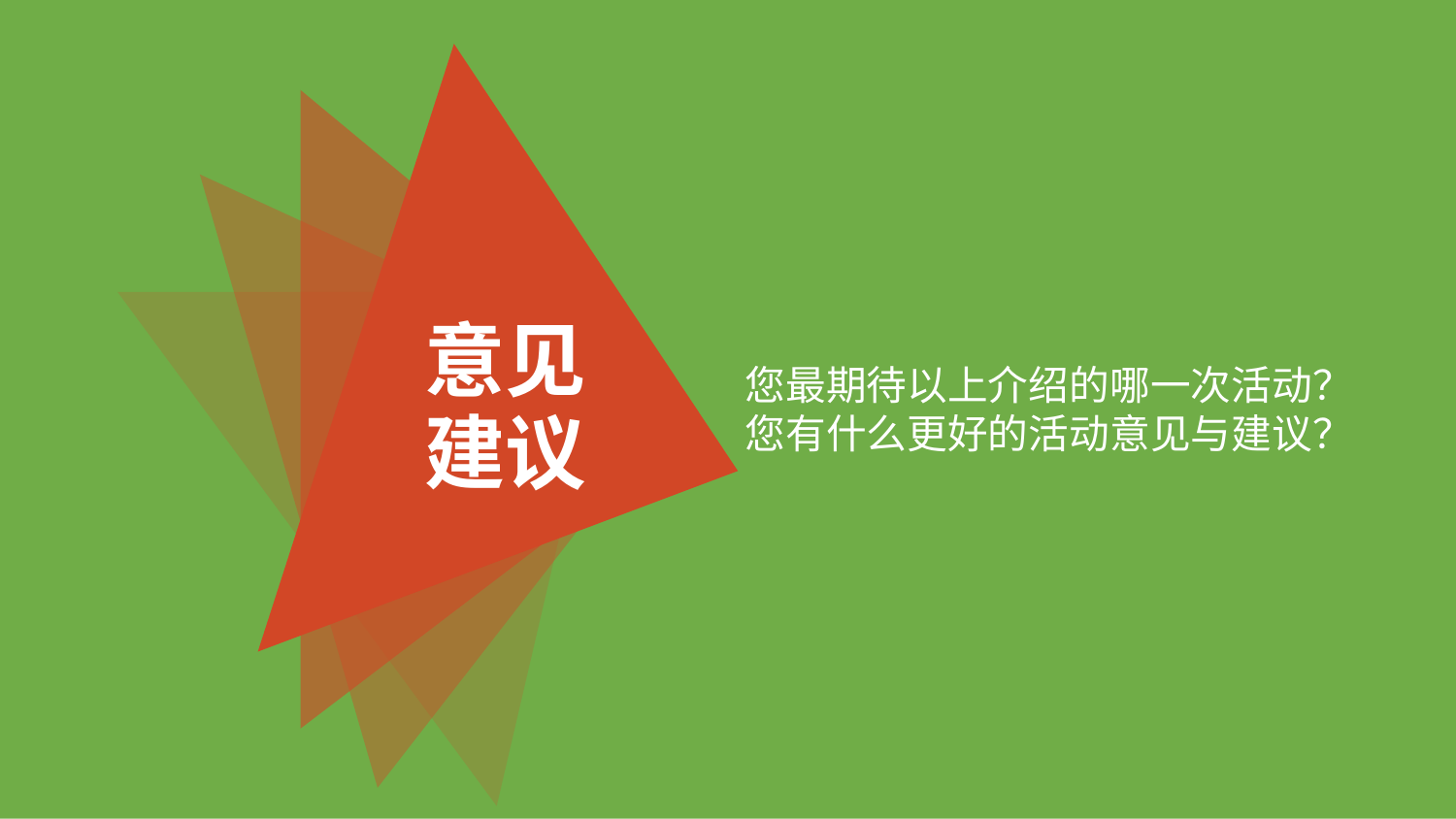

意见
建议
您最期待以上介绍的哪一次活动？
您有什么更好的活动意见与建议？